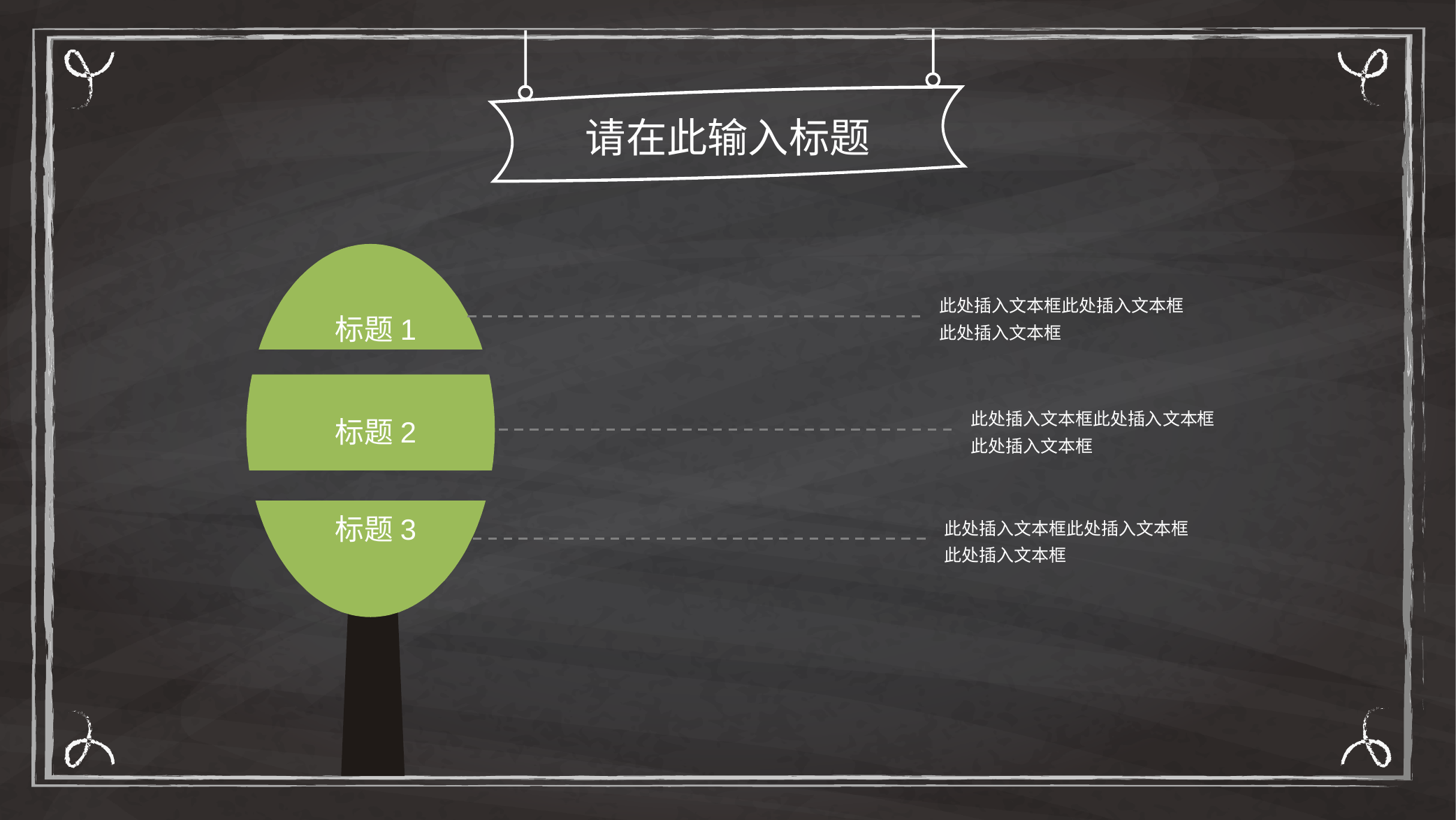

请在此输入标题

此处插入文本框此处插入文本框
此处插入文本框
标题1
此处插入文本框此处插入文本框
此处插入文本框
标题2
此处插入文本框此处插入文本框
此处插入文本框
标题3